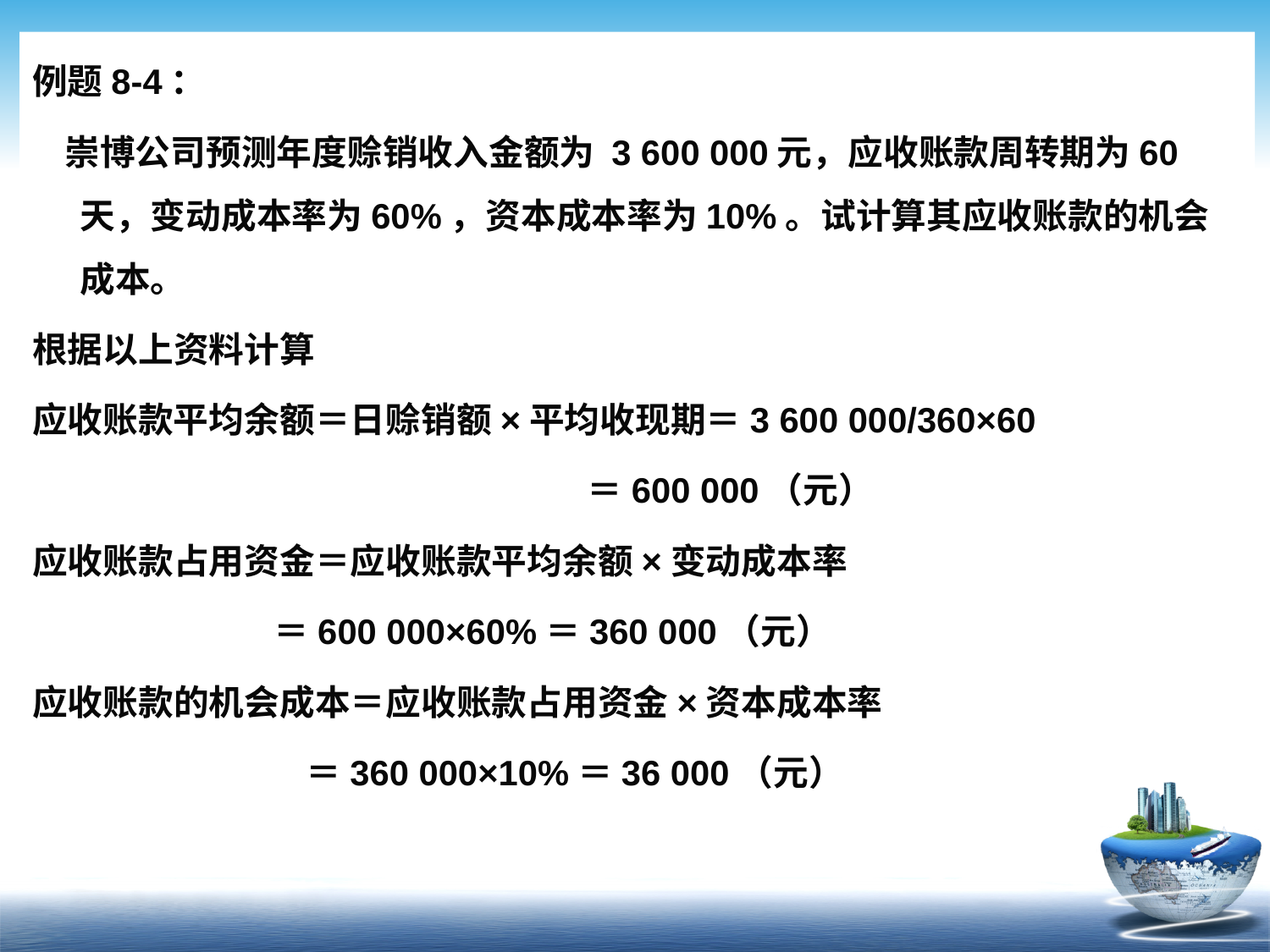

例题8-4：
   崇博公司预测年度赊销收入金额为 3 600 000元，应收账款周转期为60天，变动成本率为60%，资本成本率为10%。试计算其应收账款的机会成本。
根据以上资料计算
应收账款平均余额＝日赊销额×平均收现期＝3 600 000/360×60
                                                                    ＝600 000（元）
应收账款占用资金＝应收账款平均余额×变动成本率
                             ＝600 000×60%＝360 000（元）
应收账款的机会成本＝应收账款占用资金×资本成本率
                                 ＝360 000×10%＝36 000（元）